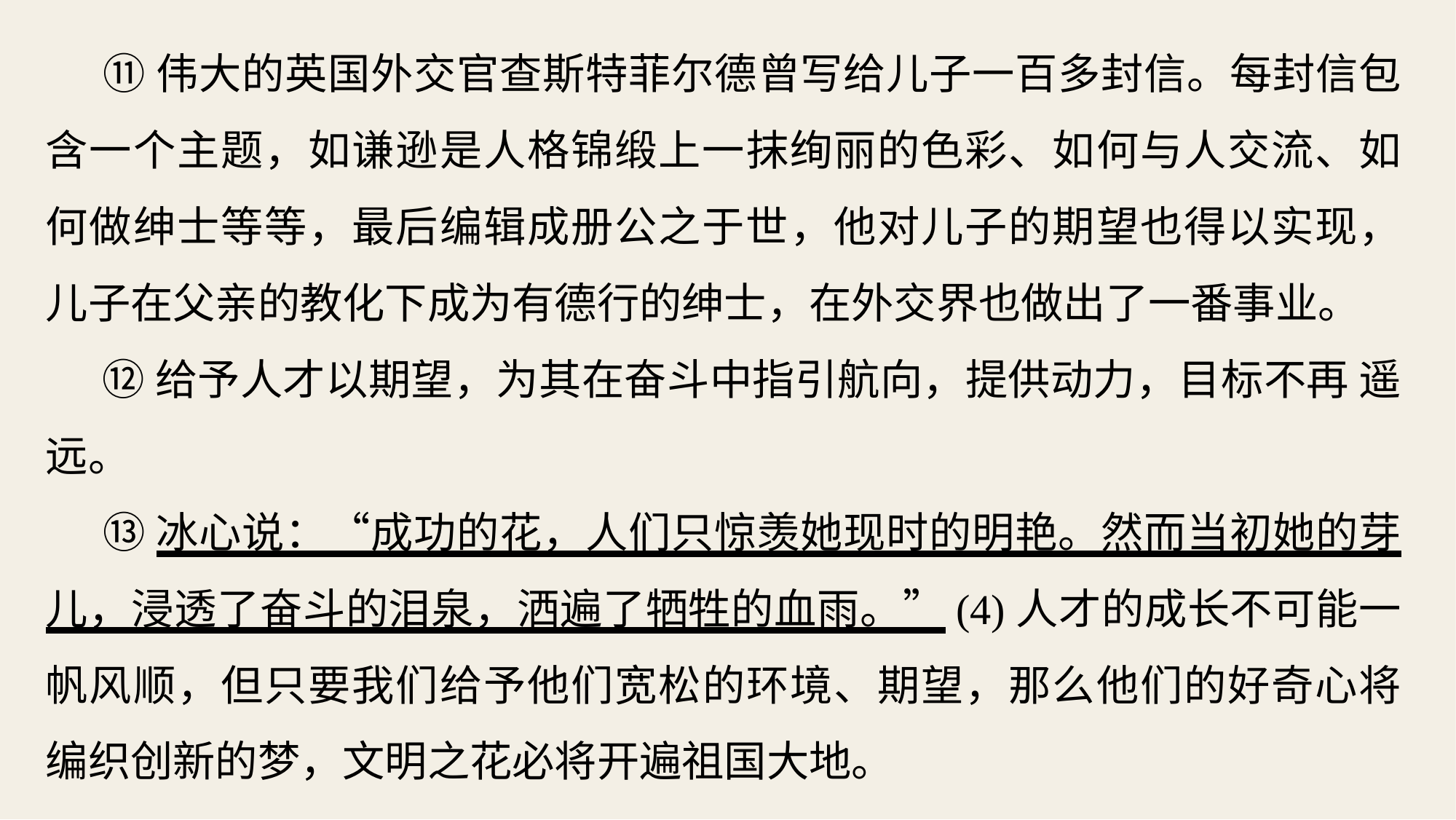

⑪伟大的英国外交官查斯特菲尔德曾写给儿子一百多封信。每封信包含一个主题，如谦逊是人格锦缎上一抹绚丽的色彩、如何与人交流、如何做绅士等等，最后编辑成册公之于世，他对儿子的期望也得以实现，儿子在父亲的教化下成为有德行的绅士，在外交界也做出了一番事业。
  ⑫给予人才以期望，为其在奋斗中指引航向，提供动力，目标不再 遥远。
  ⑬冰心说：“成功的花，人们只惊羡她现时的明艳。然而当初她的芽儿，浸透了奋斗的泪泉，洒遍了牺牲的血雨。”(4)人才的成长不可能一帆风顺，但只要我们给予他们宽松的环境、期望，那么他们的好奇心将编织创新的梦，文明之花必将开遍祖国大地。